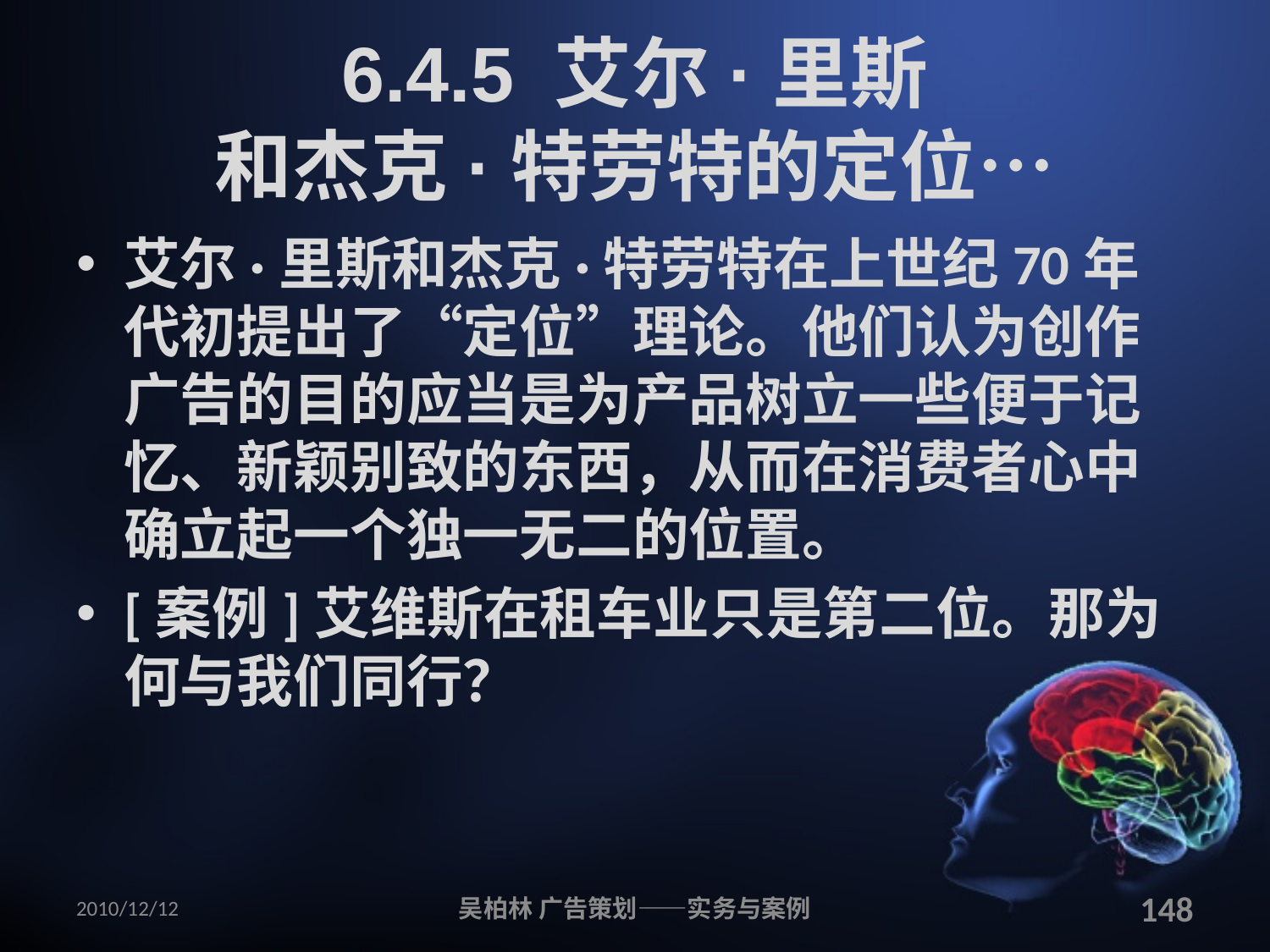

# 6.4.5 艾尔·里斯 和杰克·特劳特的定位…
艾尔·里斯和杰克·特劳特在上世纪70年代初提出了“定位”理论。他们认为创作广告的目的应当是为产品树立一些便于记忆、新颖别致的东西，从而在消费者心中确立起一个独一无二的位置。
[案例]艾维斯在租车业只是第二位。那为何与我们同行？

2010/12/12
吴柏林 广告策划——实务与案例
148